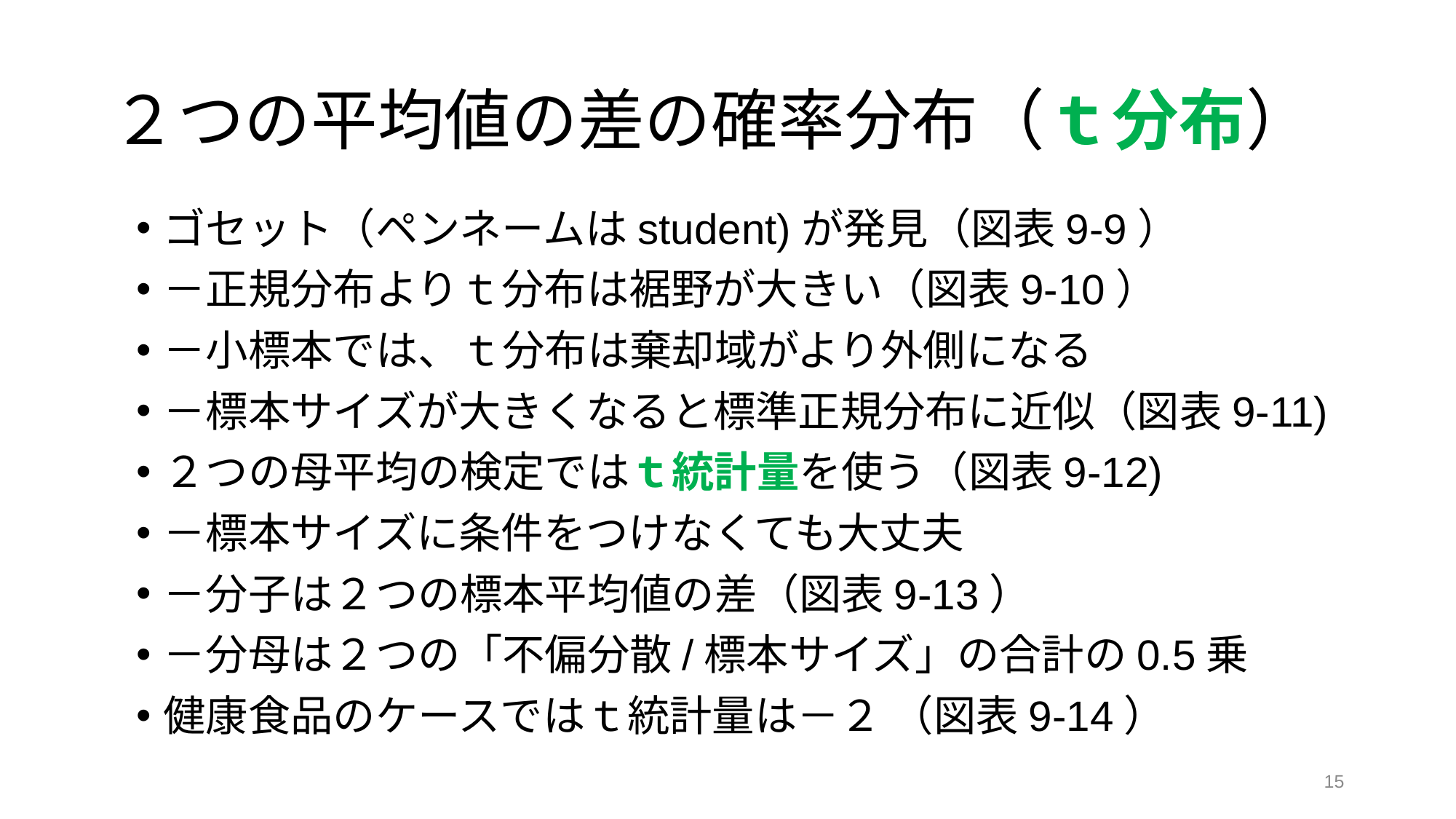

# ２つの平均値の差の確率分布（ｔ分布）
ゴセット（ペンネームはstudent)が発見（図表9-9）
－正規分布よりｔ分布は裾野が大きい（図表9-10）
－小標本では、ｔ分布は棄却域がより外側になる
－標本サイズが大きくなると標準正規分布に近似（図表9-11)
２つの母平均の検定ではｔ統計量を使う（図表9-12)
－標本サイズに条件をつけなくても大丈夫
－分子は２つの標本平均値の差（図表9-13）
－分母は２つの「不偏分散/標本サイズ」の合計の0.5乗
健康食品のケースではｔ統計量は－２ （図表9-14）

15